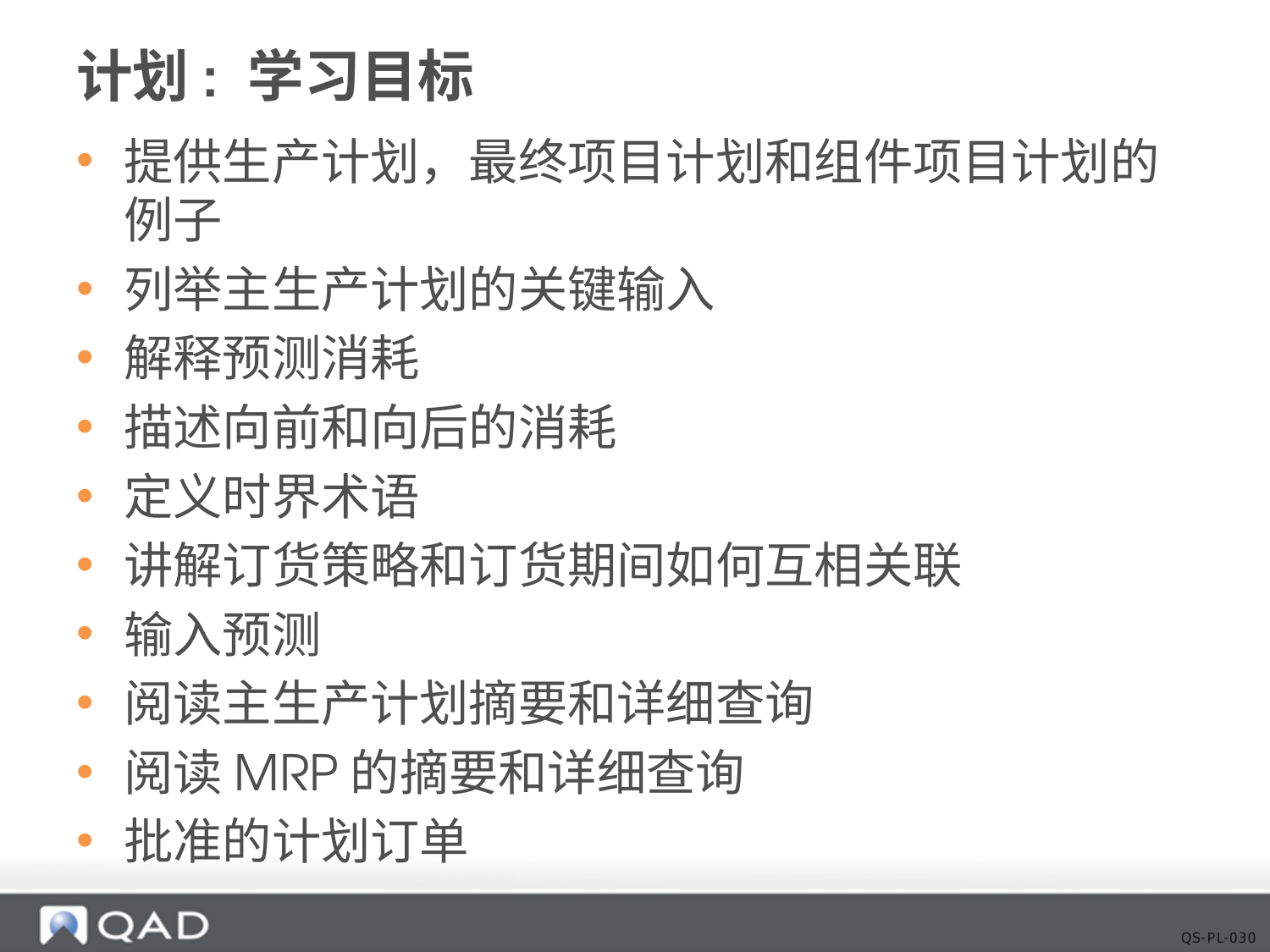

# 计划: 学习目标
提供生产计划，最终项目计划和组件项目计划的例子
列举主生产计划的关键输入
解释预测消耗
描述向前和向后的消耗
定义时界术语
讲解订货策略和订货期间如何互相关联
输入预测
阅读主生产计划摘要和详细查询
阅读MRP的摘要和详细查询
批准的计划订单

QS-PL-030